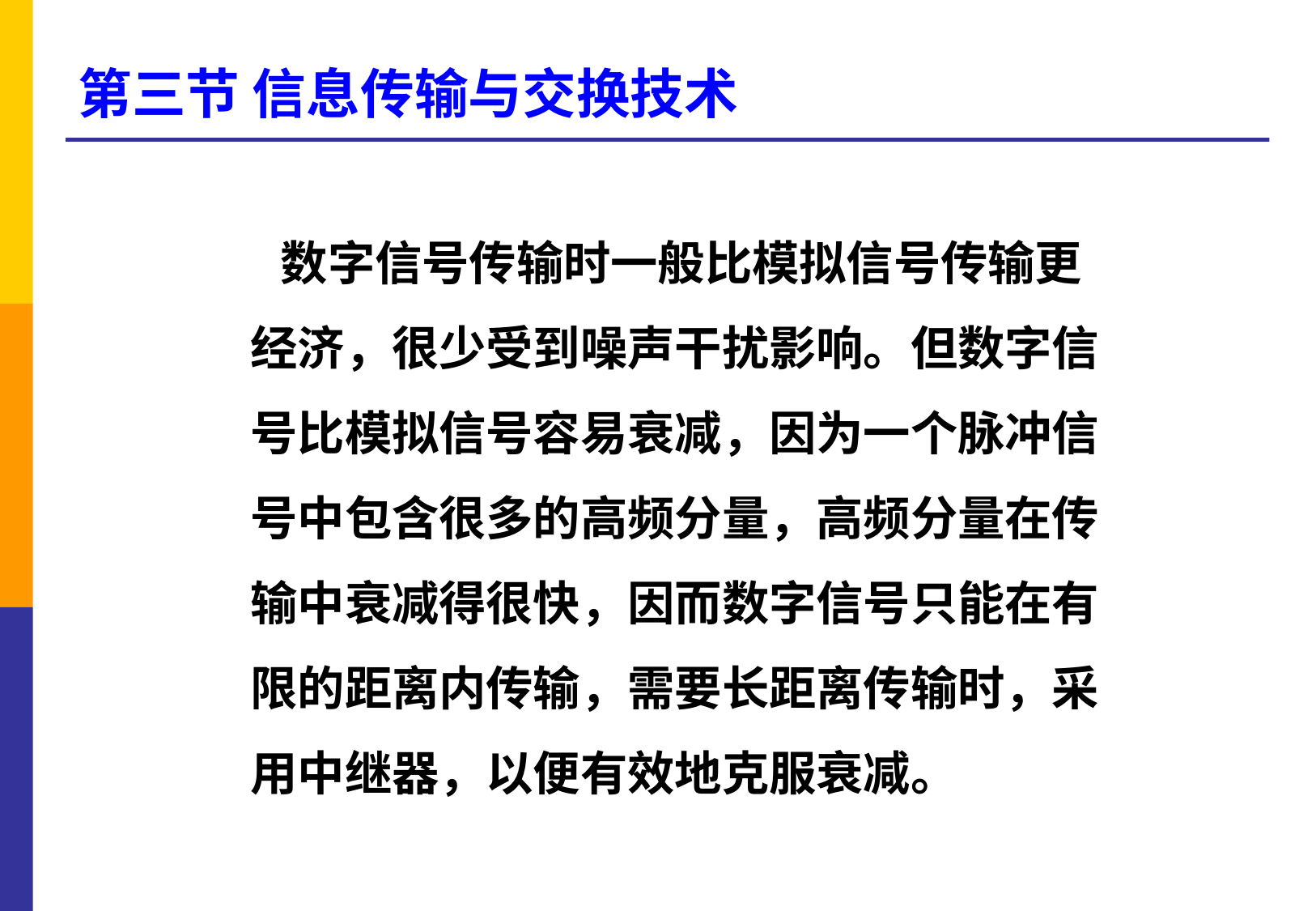

# 第三节 信息传输与交换技术
      数字信号传输时一般比模拟信号传输更经济，很少受到噪声干扰影响。但数字信号比模拟信号容易衰减，因为一个脉冲信号中包含很多的高频分量，高频分量在传输中衰减得很快，因而数字信号只能在有限的距离内传输，需要长距离传输时，采用中继器，以便有效地克服衰减。